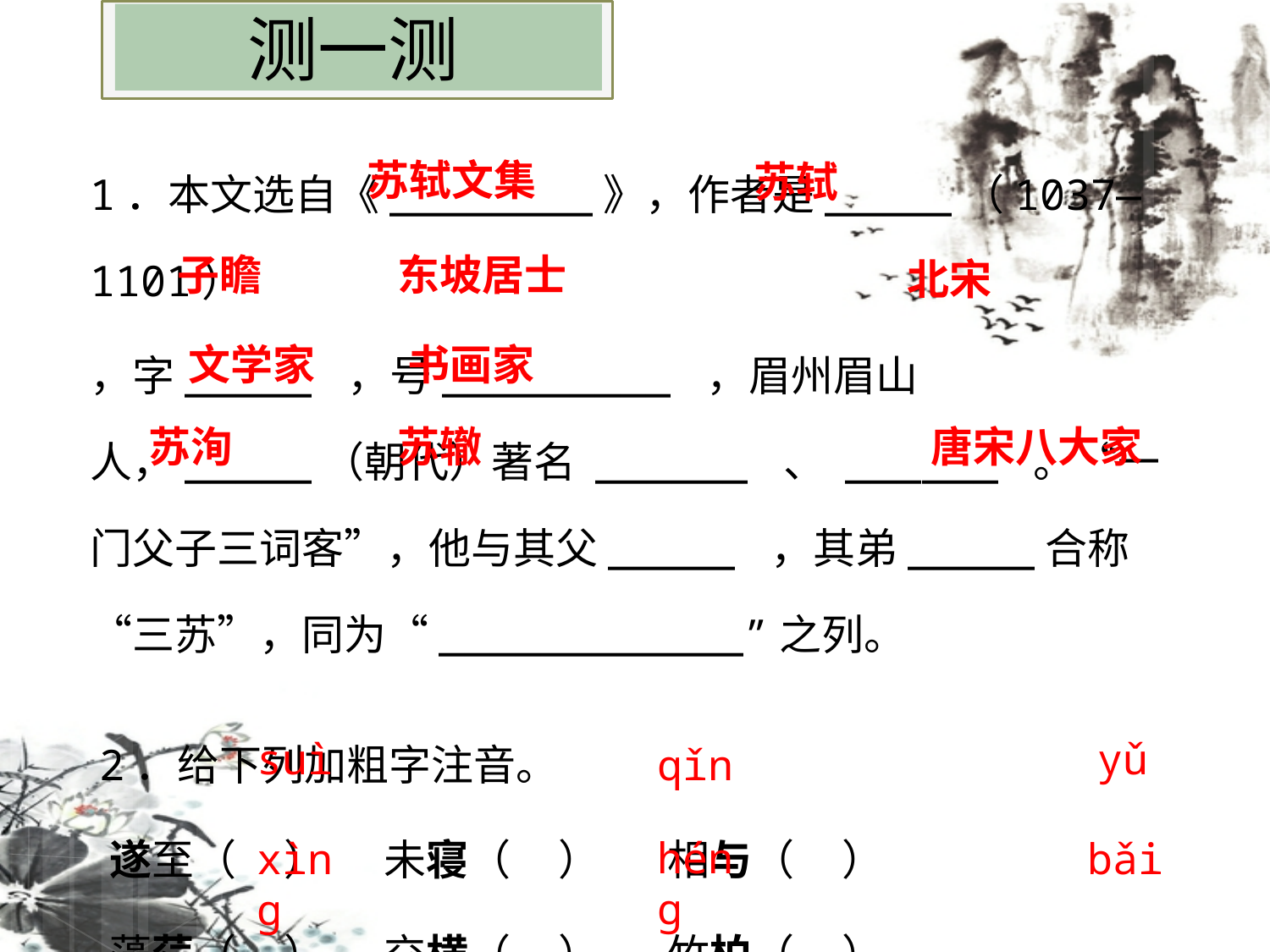

# 测一测
1．本文选自《________》，作者是_____（1037—1101）
，字_____ ，号_________ ，眉州眉山人，_____（朝代）著名 ______ 、 ______ 。“一门父子三词客”，他与其父_____ ，其弟_____合称“三苏”，同为“____________”之列。

2．给下列加粗字注音。
 遂至（     ）      未寝（     ）       相与（     ）
 藻荇（     ）      交横（     ）       竹柏（     ）

苏轼文集
苏轼
子瞻
东坡居士
北宋
文学家
书画家
唐宋八大家
苏洵
苏辙
suì
yǔ
qǐn
héng
xìng
bǎi